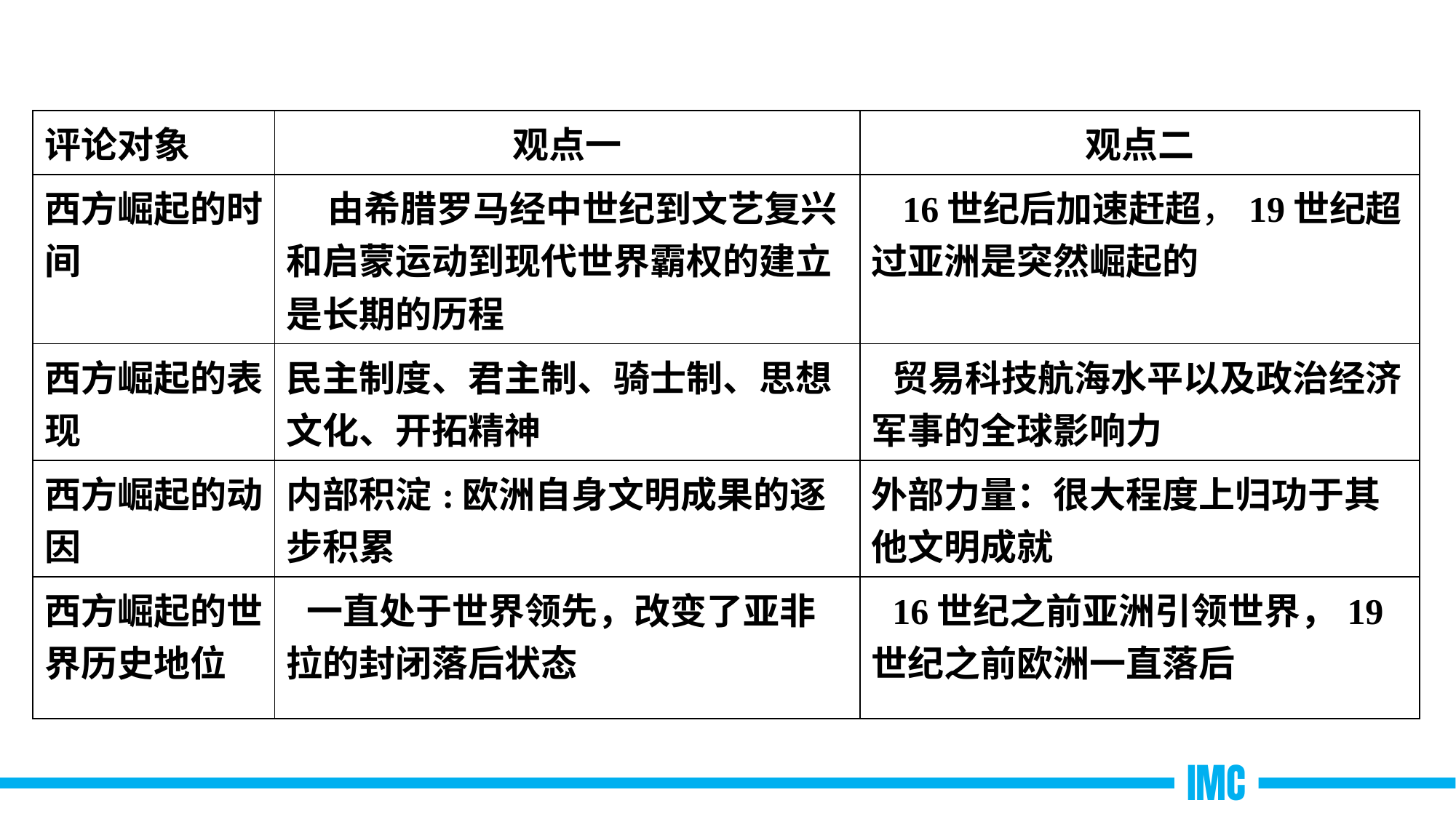

| 评论对象 | 观点一 | 观点二 |
| --- | --- | --- |
| 西方崛起的时间 | 由希腊罗马经中世纪到文艺复兴和启蒙运动到现代世界霸权的建立是长期的历程 | 16世纪后加速赶超，19世纪超过亚洲是突然崛起的 |
| 西方崛起的表现 | 民主制度、君主制、骑士制、思想文化、开拓精神 | 贸易科技航海水平以及政治经济军事的全球影响力 |
| 西方崛起的动因 | 内部积淀:欧洲自身文明成果的逐步积累 | 外部力量：很大程度上归功于其他文明成就 |
| 西方崛起的世界历史地位 | 一直处于世界领先，改变了亚非拉的封闭落后状态 | 16世纪之前亚洲引领世界，19世纪之前欧洲一直落后 |